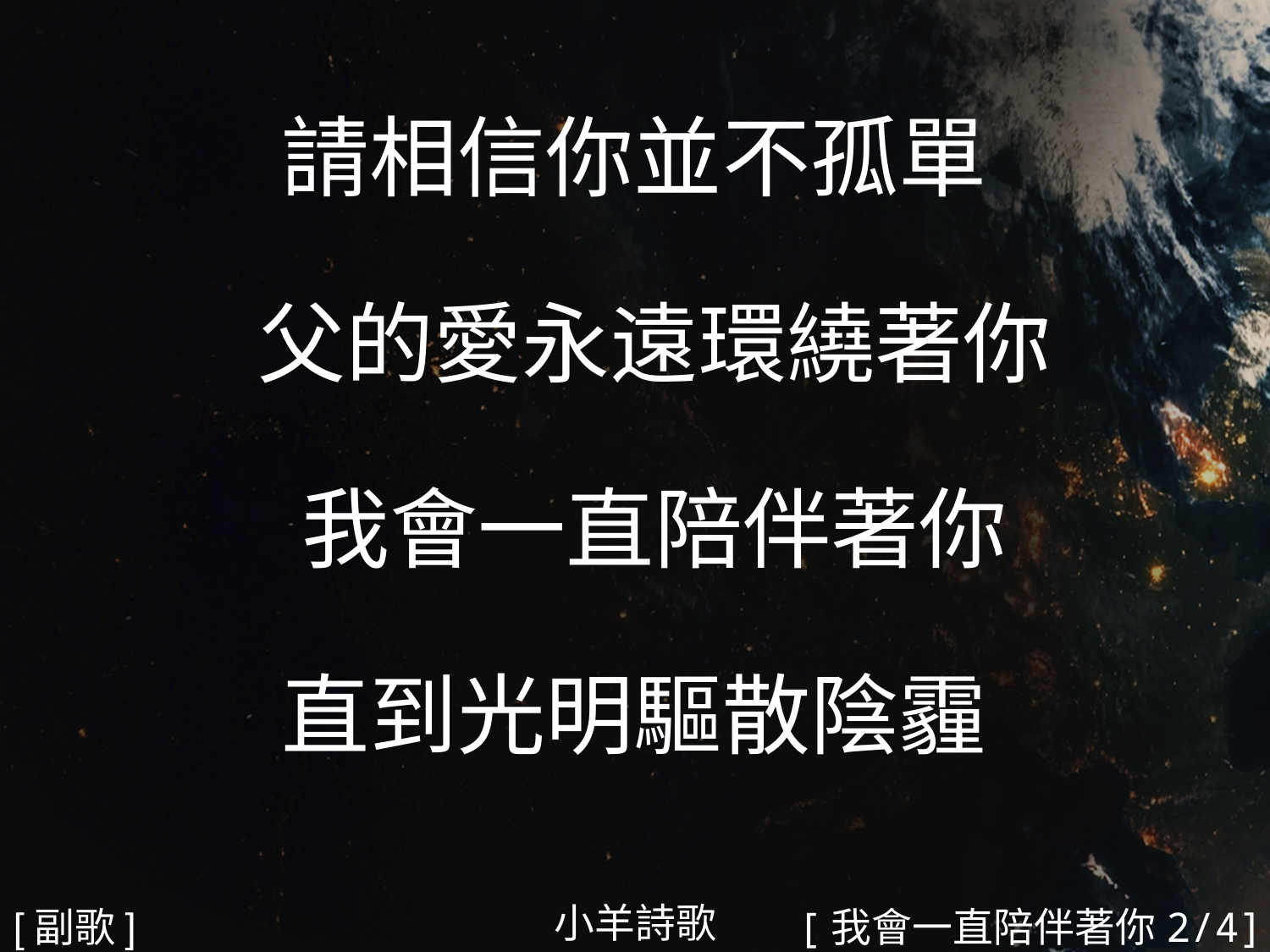

請相信你並不孤單

 父的愛永遠環繞著你

 我會一直陪伴著你

直到光明驅散陰霾

#

小羊詩歌
[副歌]
[我會一直陪伴著你2/4]